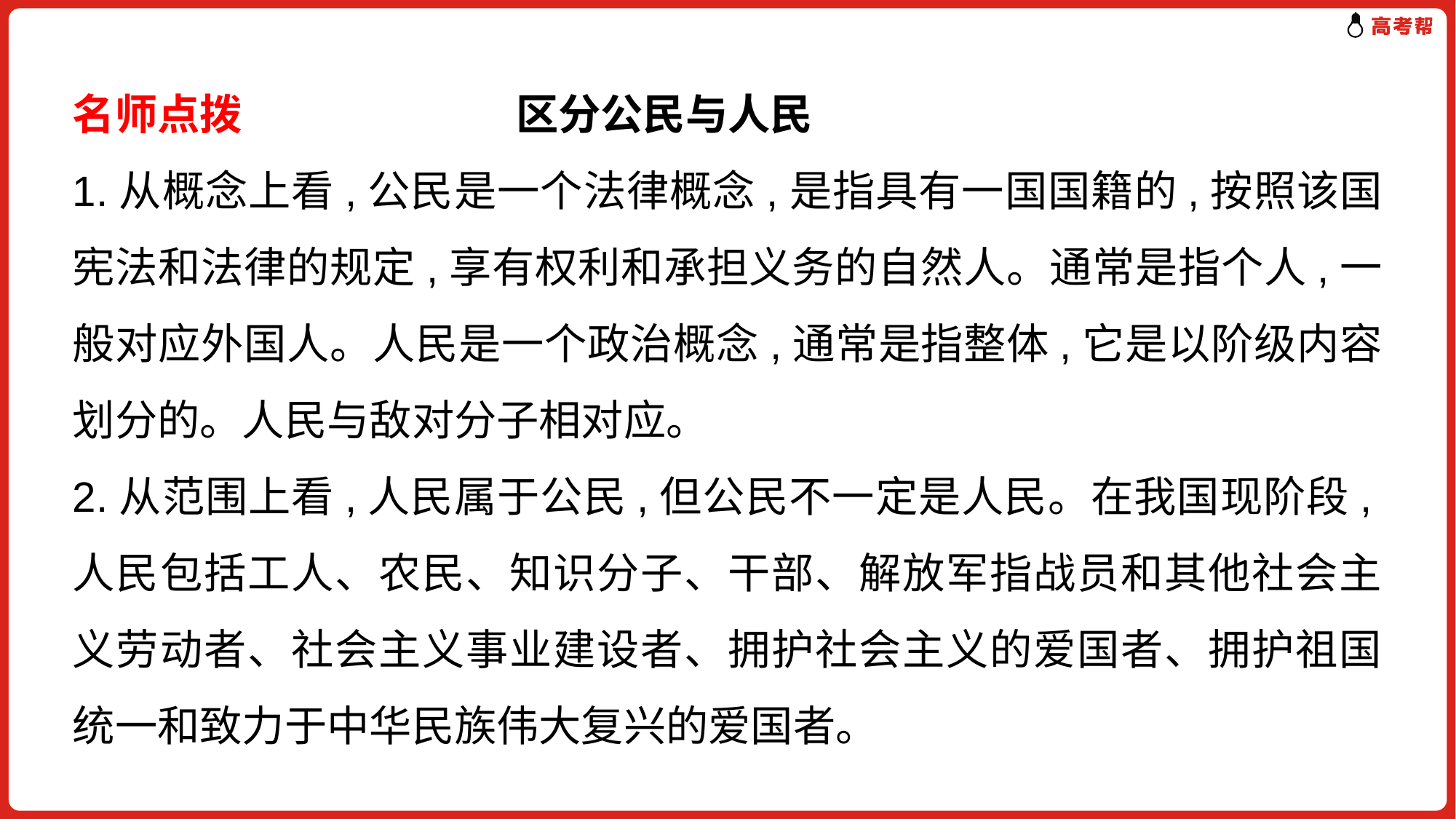

名师点拨　　　　           区分公民与人民
1.从概念上看,公民是一个法律概念,是指具有一国国籍的,按照该国宪法和法律的规定,享有权利和承担义务的自然人。通常是指个人,一般对应外国人。人民是一个政治概念,通常是指整体,它是以阶级内容划分的。人民与敌对分子相对应。
2.从范围上看,人民属于公民,但公民不一定是人民。在我国现阶段,人民包括工人、农民、知识分子、干部、解放军指战员和其他社会主义劳动者、社会主义事业建设者、拥护社会主义的爱国者、拥护祖国统一和致力于中华民族伟大复兴的爱国者。